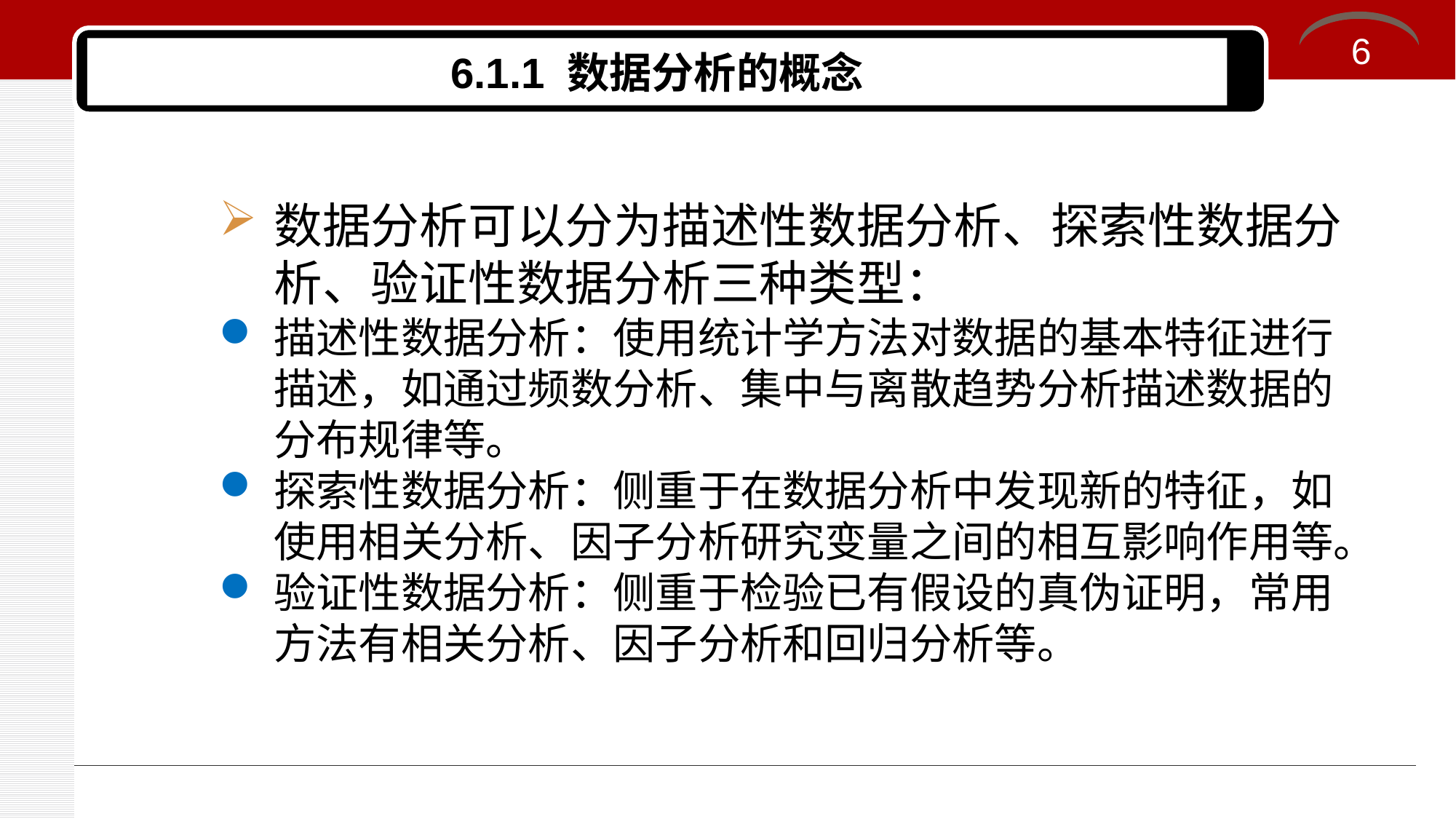

6
# 6.1.1 数据分析的概念
数据分析可以分为描述性数据分析、探索性数据分析、验证性数据分析三种类型：
描述性数据分析：使用统计学方法对数据的基本特征进行描述，如通过频数分析、集中与离散趋势分析描述数据的分布规律等。
探索性数据分析：侧重于在数据分析中发现新的特征，如使用相关分析、因子分析研究变量之间的相互影响作用等。
验证性数据分析：侧重于检验已有假设的真伪证明，常用方法有相关分析、因子分析和回归分析等。